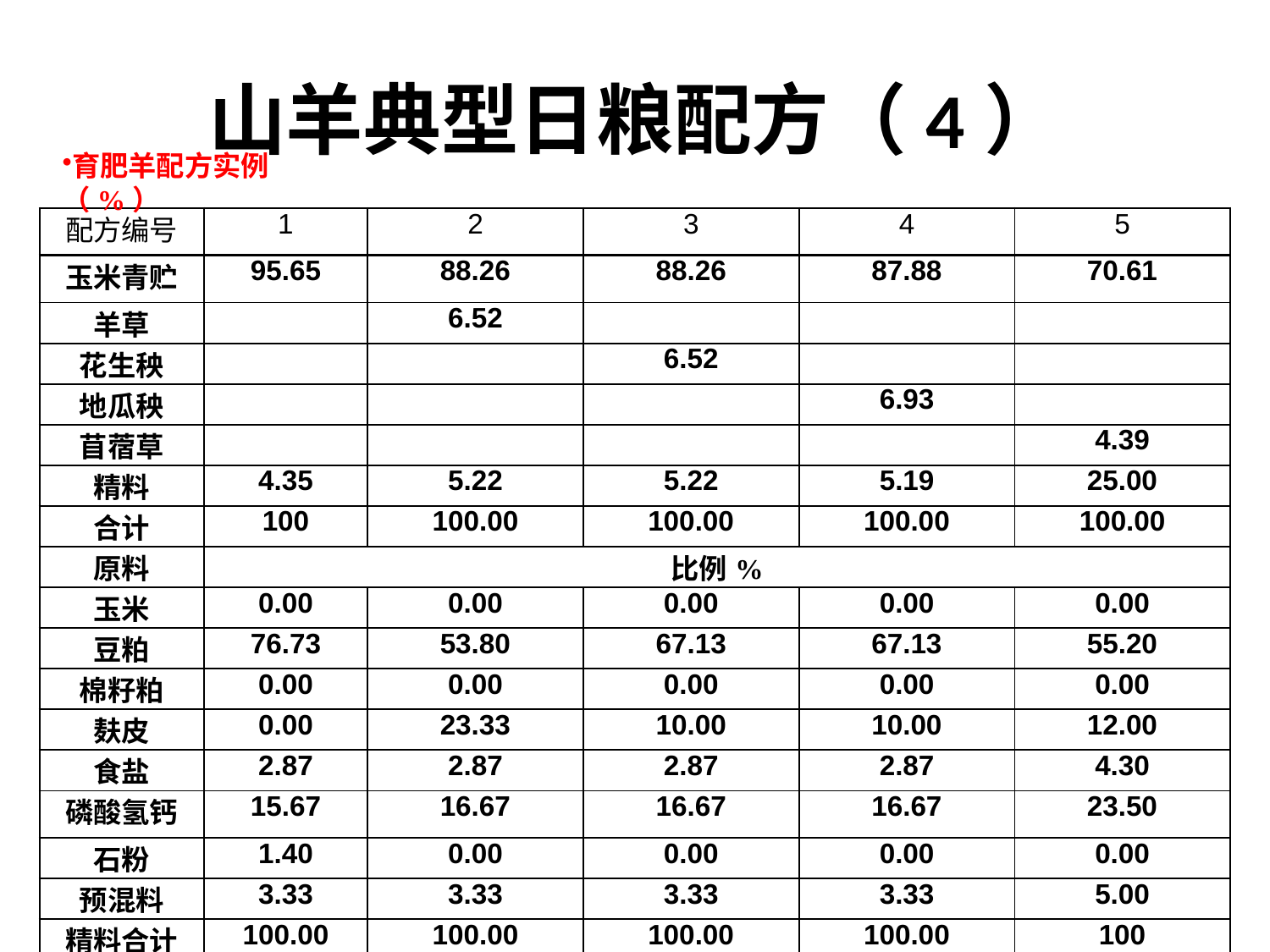

# 山羊典型日粮配方（4）
育肥羊配方实例（%）
| 配方编号 | 1 | 2 | 3 | 4 | 5 |
| --- | --- | --- | --- | --- | --- |
| 玉米青贮 | 95.65 | 88.26 | 88.26 | 87.88 | 70.61 |
| 羊草 |  | 6.52 |  |  |  |
| 花生秧 |  |  | 6.52 |  |  |
| 地瓜秧 |  |  |  | 6.93 |  |
| 苜蓿草 |  |  |  |  | 4.39 |
| 精料 | 4.35 | 5.22 | 5.22 | 5.19 | 25.00 |
| 合计 | 100 | 100.00 | 100.00 | 100.00 | 100.00 |
| 原料 | 比例% |  |  |  |  |
| 玉米 | 0.00 | 0.00 | 0.00 | 0.00 | 0.00 |
| 豆粕 | 76.73 | 53.80 | 67.13 | 67.13 | 55.20 |
| 棉籽粕 | 0.00 | 0.00 | 0.00 | 0.00 | 0.00 |
| 麸皮 | 0.00 | 23.33 | 10.00 | 10.00 | 12.00 |
| 食盐 | 2.87 | 2.87 | 2.87 | 2.87 | 4.30 |
| 磷酸氢钙 | 15.67 | 16.67 | 16.67 | 16.67 | 23.50 |
| 石粉 | 1.40 | 0.00 | 0.00 | 0.00 | 0.00 |
| 预混料 | 3.33 | 3.33 | 3.33 | 3.33 | 5.00 |
| 精料合计 | 100.00 | 100.00 | 100.00 | 100.00 | 100 |
| 备注 | 1、玉米青贮为玉米秸秆青贮 2、此配方可满足育肥山羊，体重，日增重/d的营养需要量 |  |  |  |  |